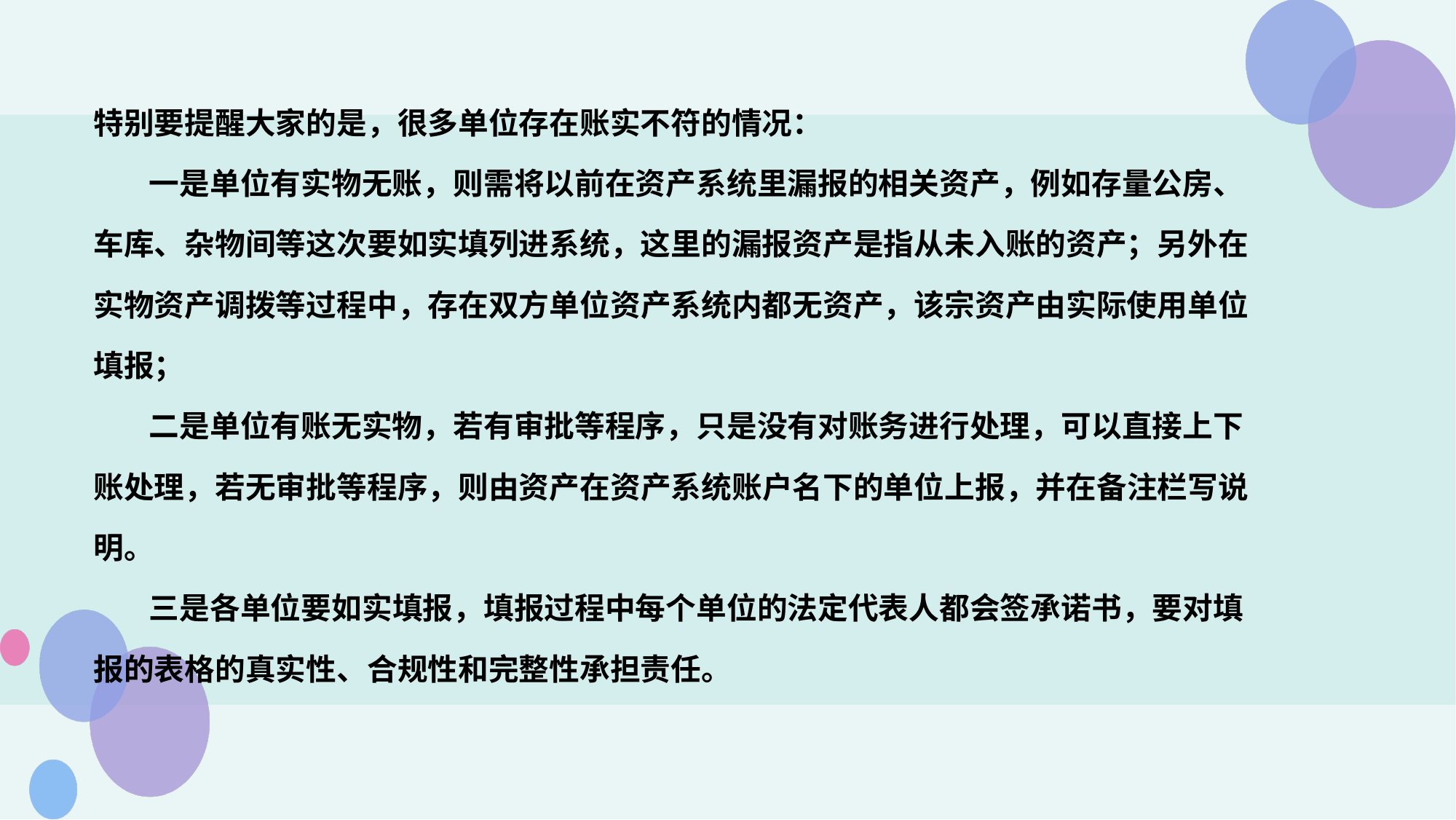

特别要提醒大家的是，很多单位存在账实不符的情况：
       一是单位有实物无账，则需将以前在资产系统里漏报的相关资产，例如存量公房、车库、杂物间等这次要如实填列进系统，这里的漏报资产是指从未入账的资产；另外在实物资产调拨等过程中，存在双方单位资产系统内都无资产，该宗资产由实际使用单位填报；
       二是单位有账无实物，若有审批等程序，只是没有对账务进行处理，可以直接上下账处理，若无审批等程序，则由资产在资产系统账户名下的单位上报，并在备注栏写说明。
       三是各单位要如实填报，填报过程中每个单位的法定代表人都会签承诺书，要对填报的表格的真实性、合规性和完整性承担责任。